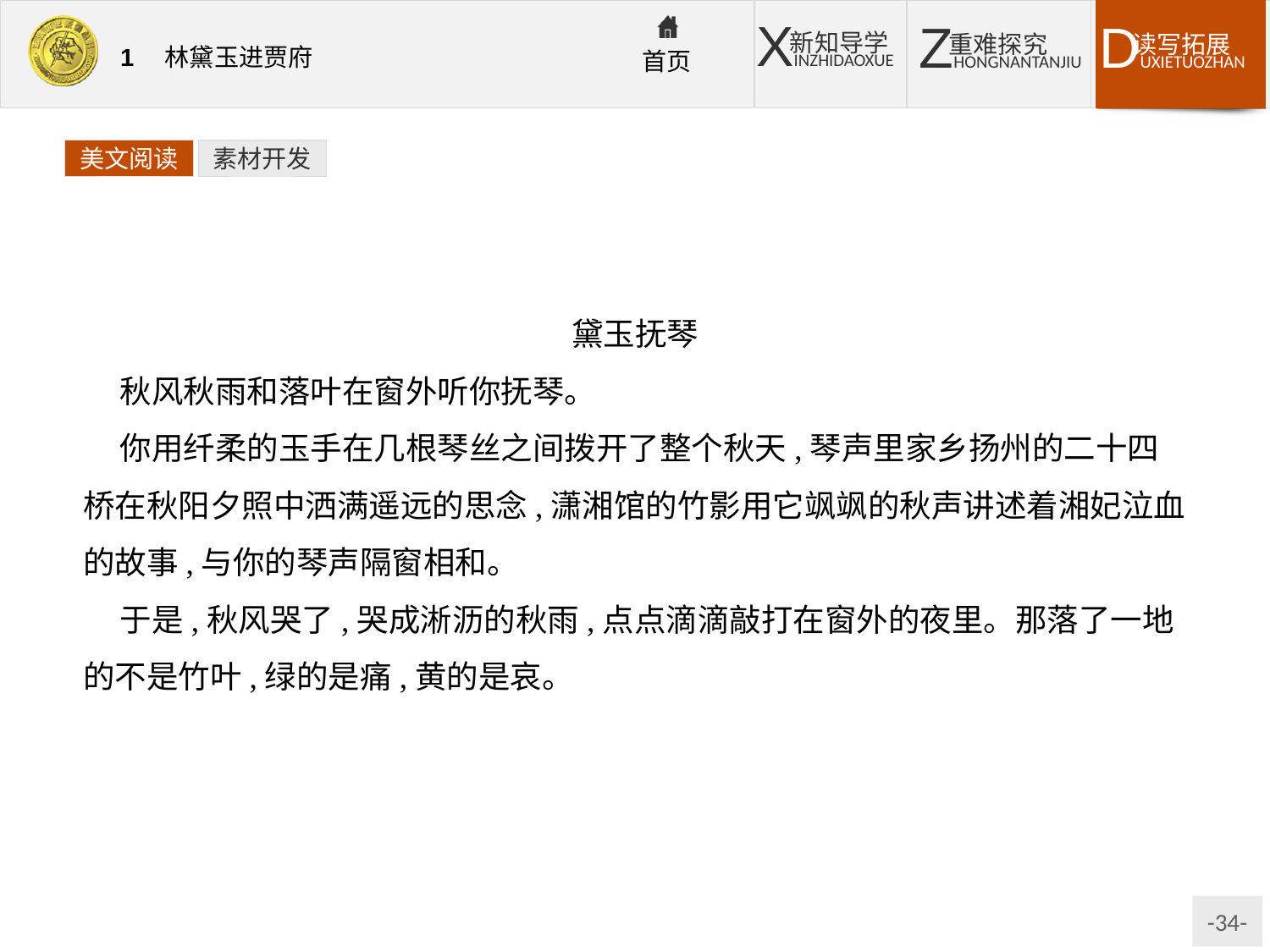

美文阅读
素材开发
黛玉抚琴
秋风秋雨和落叶在窗外听你抚琴。
你用纤柔的玉手在几根琴丝之间拨开了整个秋天,琴声里家乡扬州的二十四桥在秋阳夕照中洒满遥远的思念,潇湘馆的竹影用它飒飒的秋声讲述着湘妃泣血的故事,与你的琴声隔窗相和。
于是,秋风哭了,哭成淅沥的秋雨,点点滴滴敲打在窗外的夜里。那落了一地的不是竹叶,绿的是痛,黄的是哀。